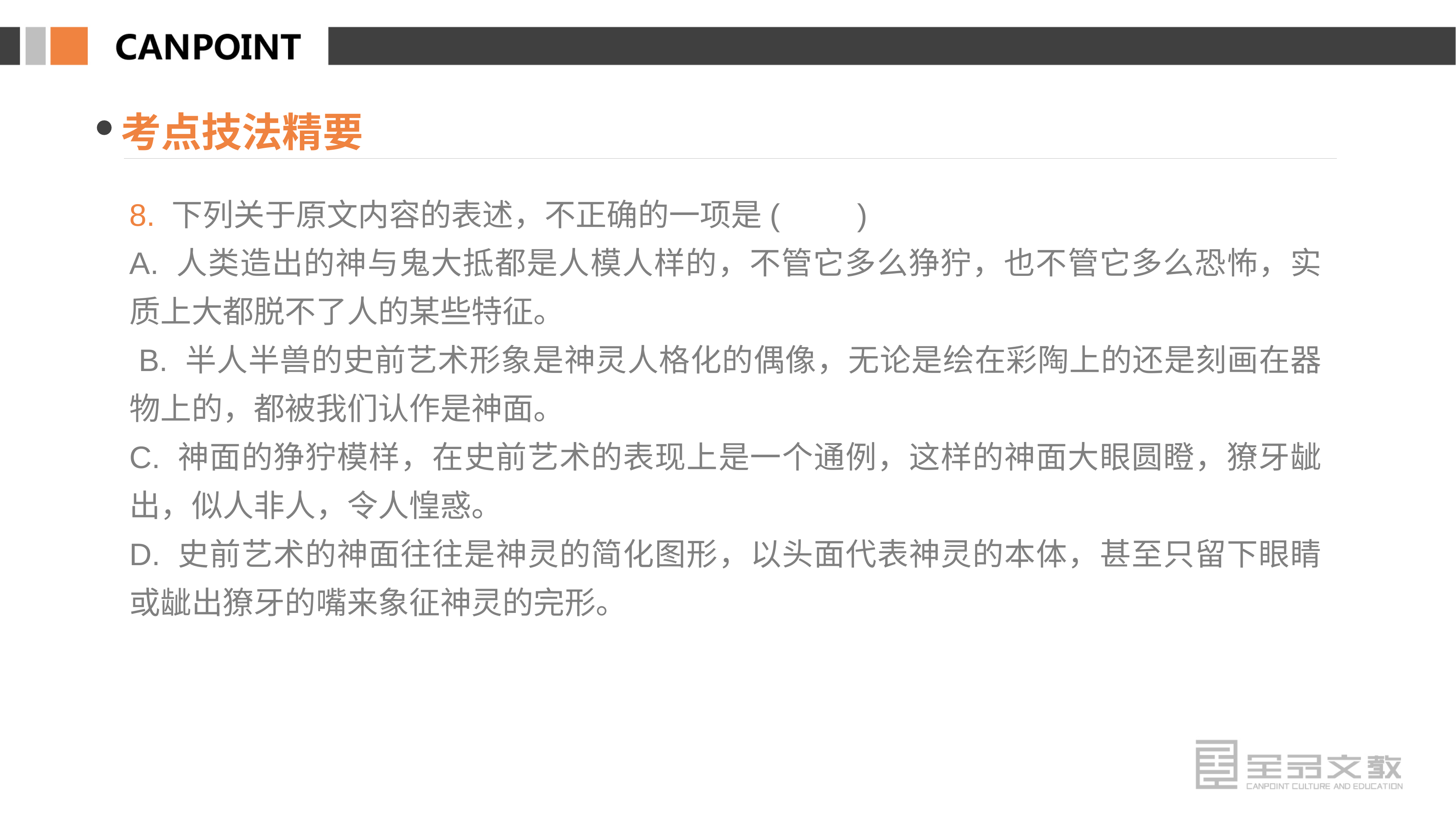

考点技法精要

8. 下列关于原文内容的表述，不正确的一项是(　　)
A. 人类造出的神与鬼大抵都是人模人样的，不管它多么狰狞，也不管它多么恐怖，实质上大都脱不了人的某些特征。
 B. 半人半兽的史前艺术形象是神灵人格化的偶像，无论是绘在彩陶上的还是刻画在器物上的，都被我们认作是神面。
C. 神面的狰狞模样，在史前艺术的表现上是一个通例，这样的神面大眼圆瞪，獠牙龇出，似人非人，令人惶惑。
D. 史前艺术的神面往往是神灵的简化图形，以头面代表神灵的本体，甚至只留下眼睛或龇出獠牙的嘴来象征神灵的完形。